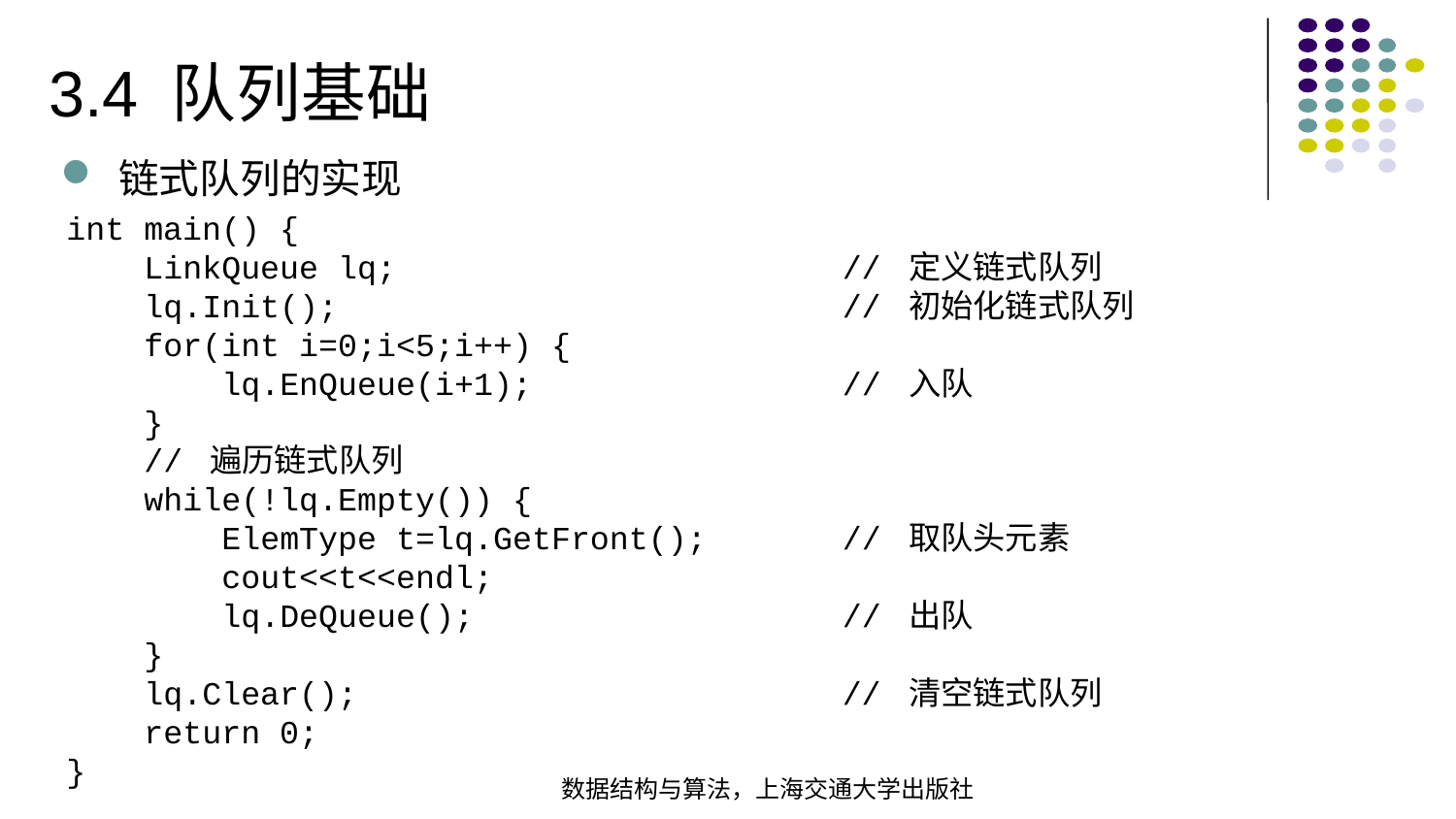

3.4 队列基础
链式队列的实现
int main() {    LinkQueue lq;                       // 定义链式队列     lq.Init();                          // 初始化链式队列    for(int i=0;i<5;i++) {        lq.EnQueue(i+1);                // 入队    }    // 遍历链式队列    while(!lq.Empty()) {        ElemType t=lq.GetFront();       // 取队头元素         cout<<t<<endl;        lq.DeQueue();                   // 出队    }    lq.Clear();                         // 清空链式队列    return 0;
}